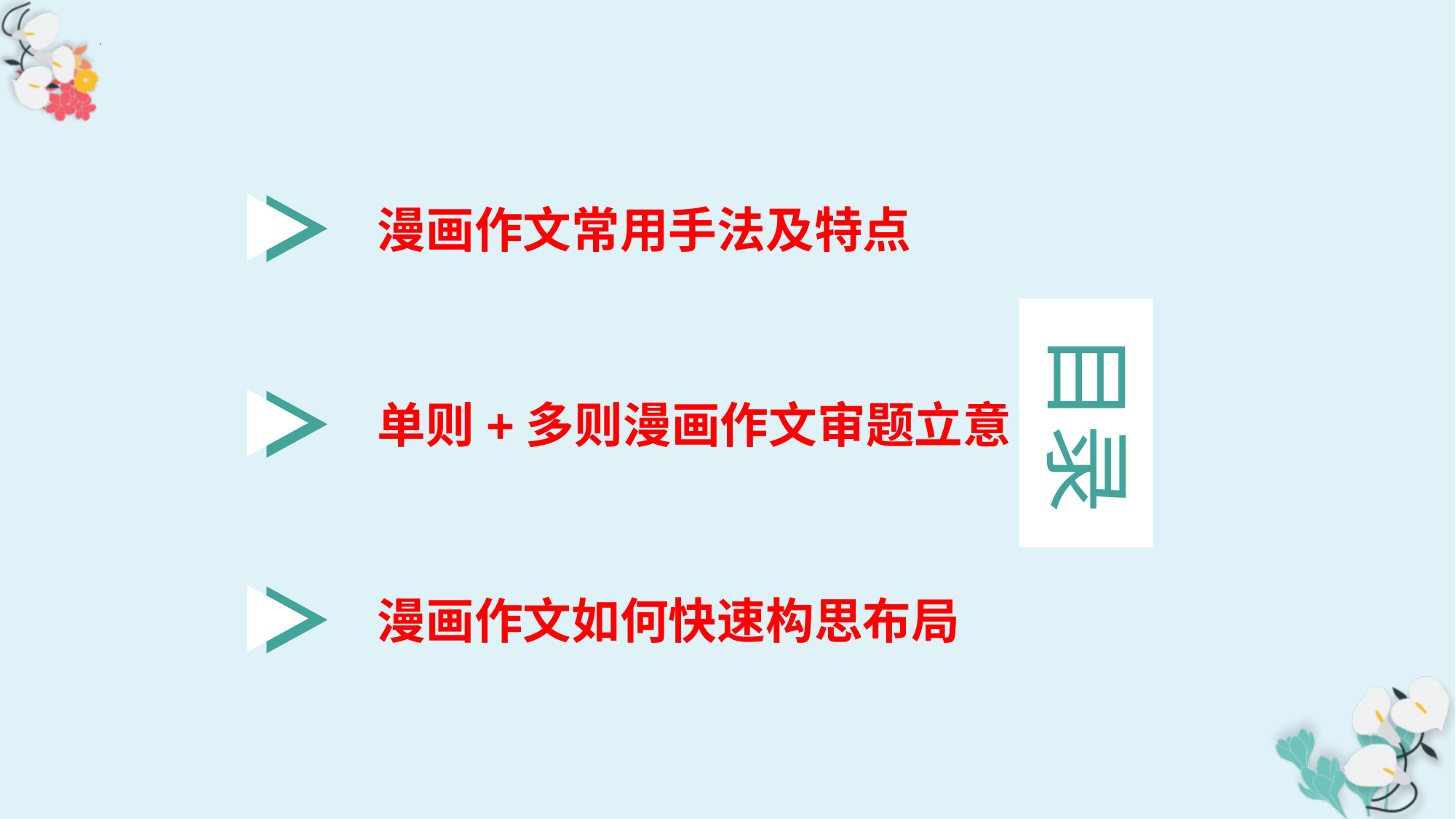

漫画作文常用手法及特点

目录
单则+多则漫画作文审题立意

漫画作文如何快速构思布局